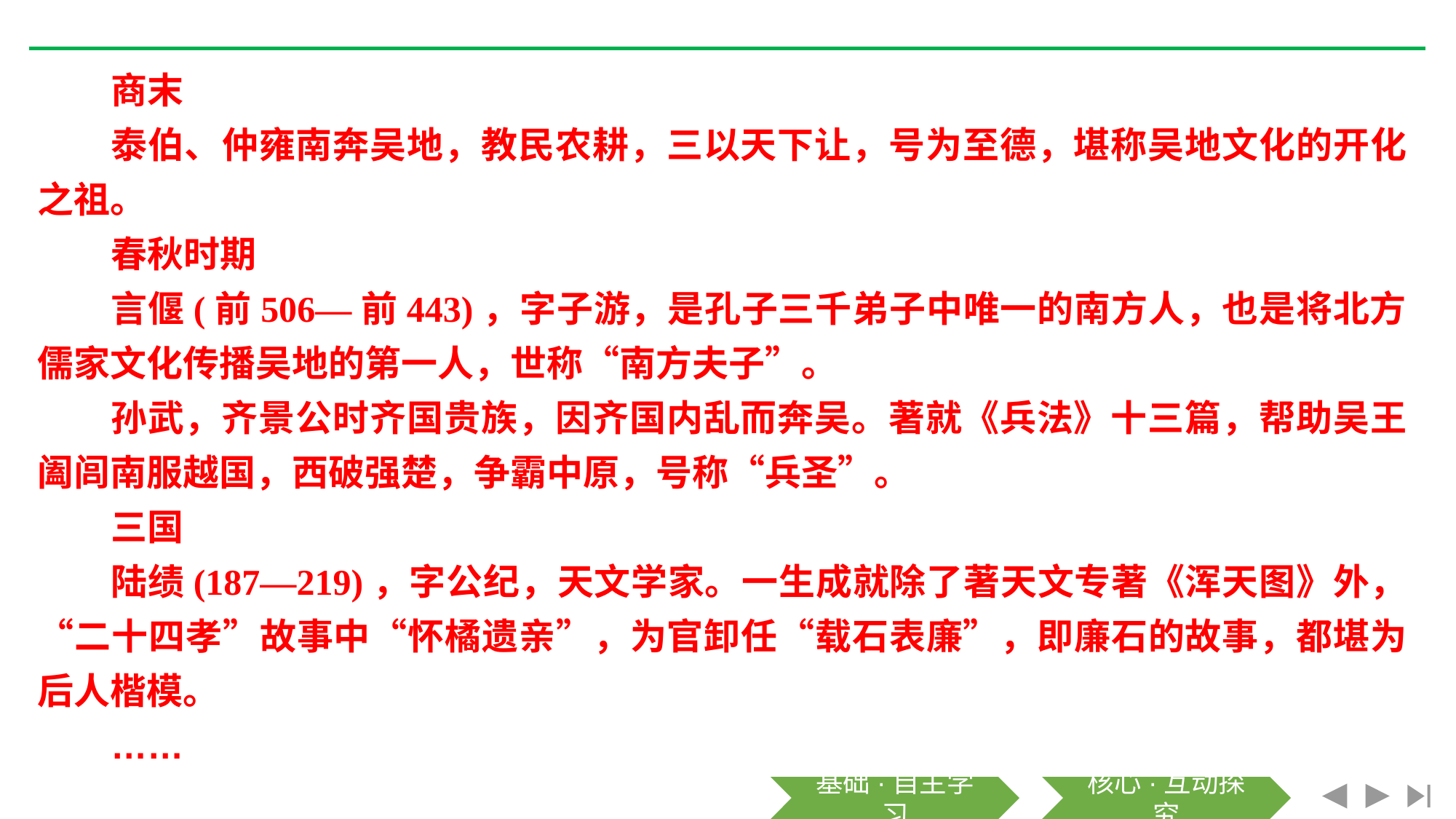

商末
泰伯、仲雍南奔吴地，教民农耕，三以天下让，号为至德，堪称吴地文化的开化之祖。
春秋时期
言偃(前506—前443)，字子游，是孔子三千弟子中唯一的南方人，也是将北方儒家文化传播吴地的第一人，世称“南方夫子”。
孙武，齐景公时齐国贵族，因齐国内乱而奔吴。著就《兵法》十三篇，帮助吴王阖闾南服越国，西破强楚，争霸中原，号称“兵圣”。
三国
陆绩(187—219)，字公纪，天文学家。一生成就除了著天文专著《浑天图》外，“二十四孝”故事中“怀橘遗亲”，为官卸任“载石表廉”，即廉石的故事，都堪为后人楷模。
……